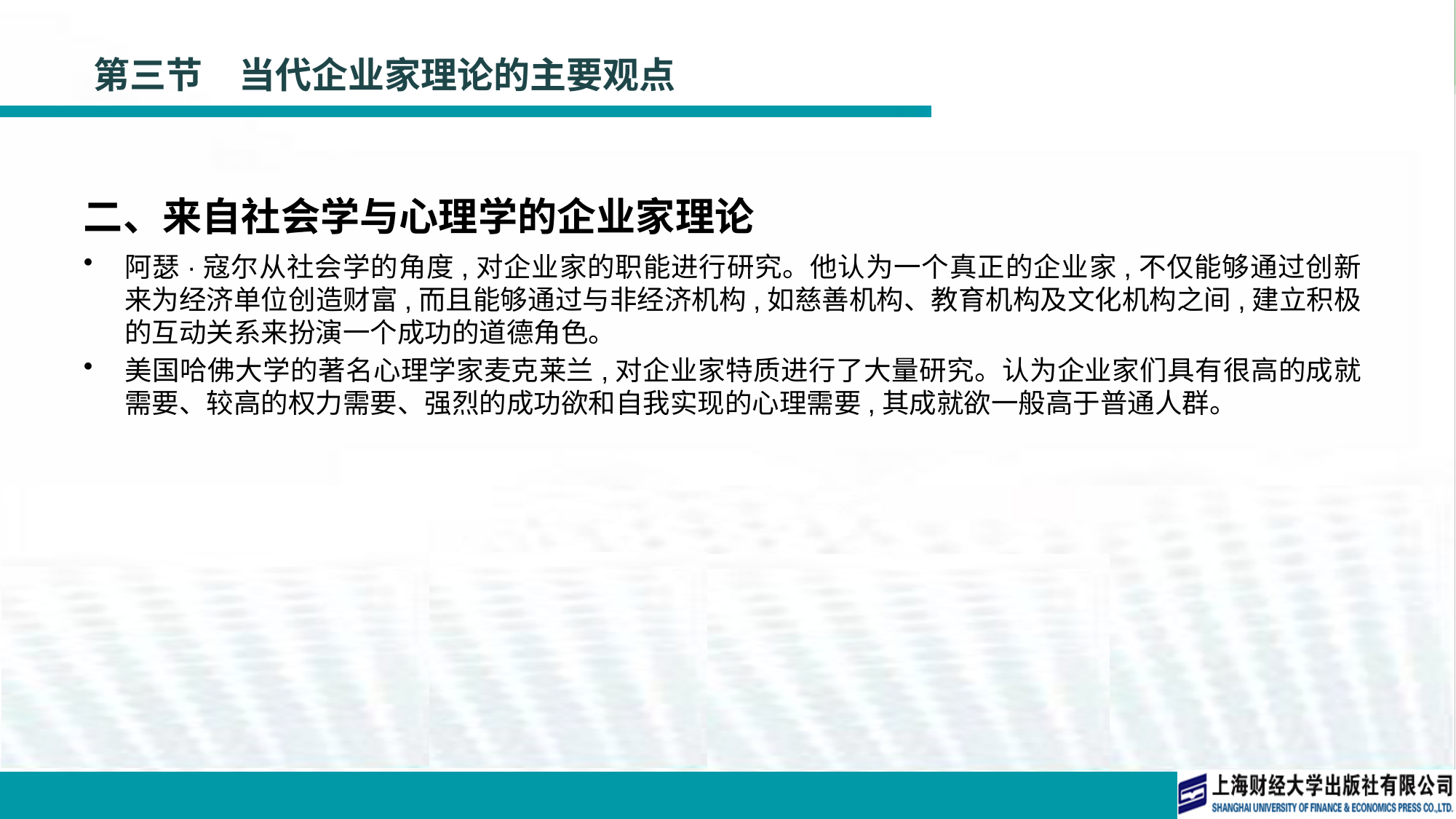

# 第三节　当代企业家理论的主要观点
二、来自社会学与心理学的企业家理论
阿瑟·寇尔从社会学的角度,对企业家的职能进行研究。他认为一个真正的企业家,不仅能够通过创新来为经济单位创造财富,而且能够通过与非经济机构,如慈善机构、教育机构及文化机构之间,建立积极的互动关系来扮演一个成功的道德角色。
美国哈佛大学的著名心理学家麦克莱兰,对企业家特质进行了大量研究。认为企业家们具有很高的成就需要、较高的权力需要、强烈的成功欲和自我实现的心理需要,其成就欲一般高于普通人群。